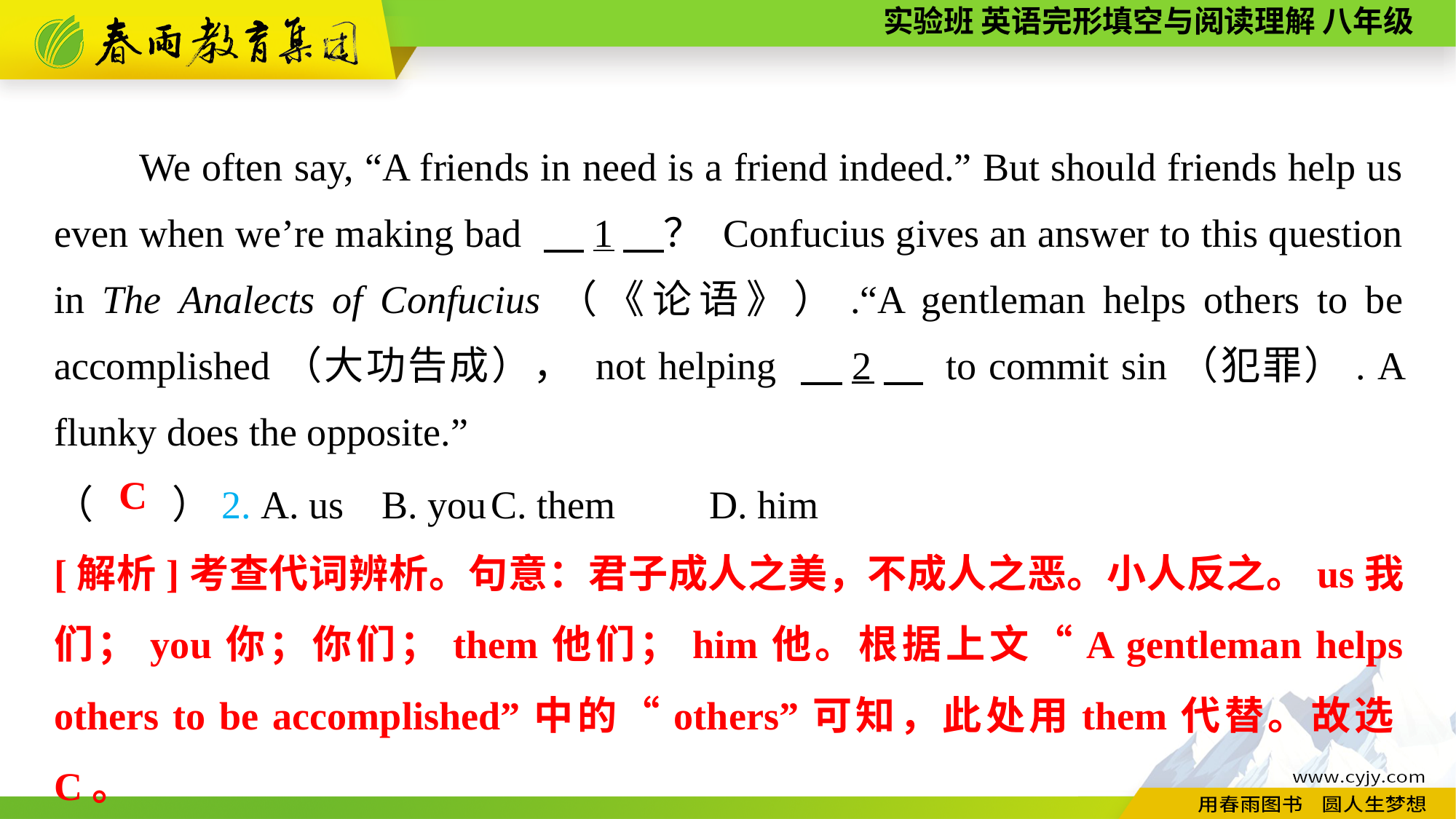

We often say, “A friends in need is a friend indeed.” But should friends help us even when we’re making bad 　1　？ Confucius gives an answer to this question in The Analects of Confucius（《论语》）.“A gentleman helps others to be accomplished（大功告成）， not helping 　2　 to commit sin（犯罪）. A flunky does the opposite.”
（　　）2. A. us	B. you	C. them	D. him
C
[解析]考查代词辨析。句意：君子成人之美，不成人之恶。小人反之。us我们；you你；你们；them他们；him他。根据上文“A gentleman helps others to be accomplished”中的“others”可知，此处用them代替。故选C。